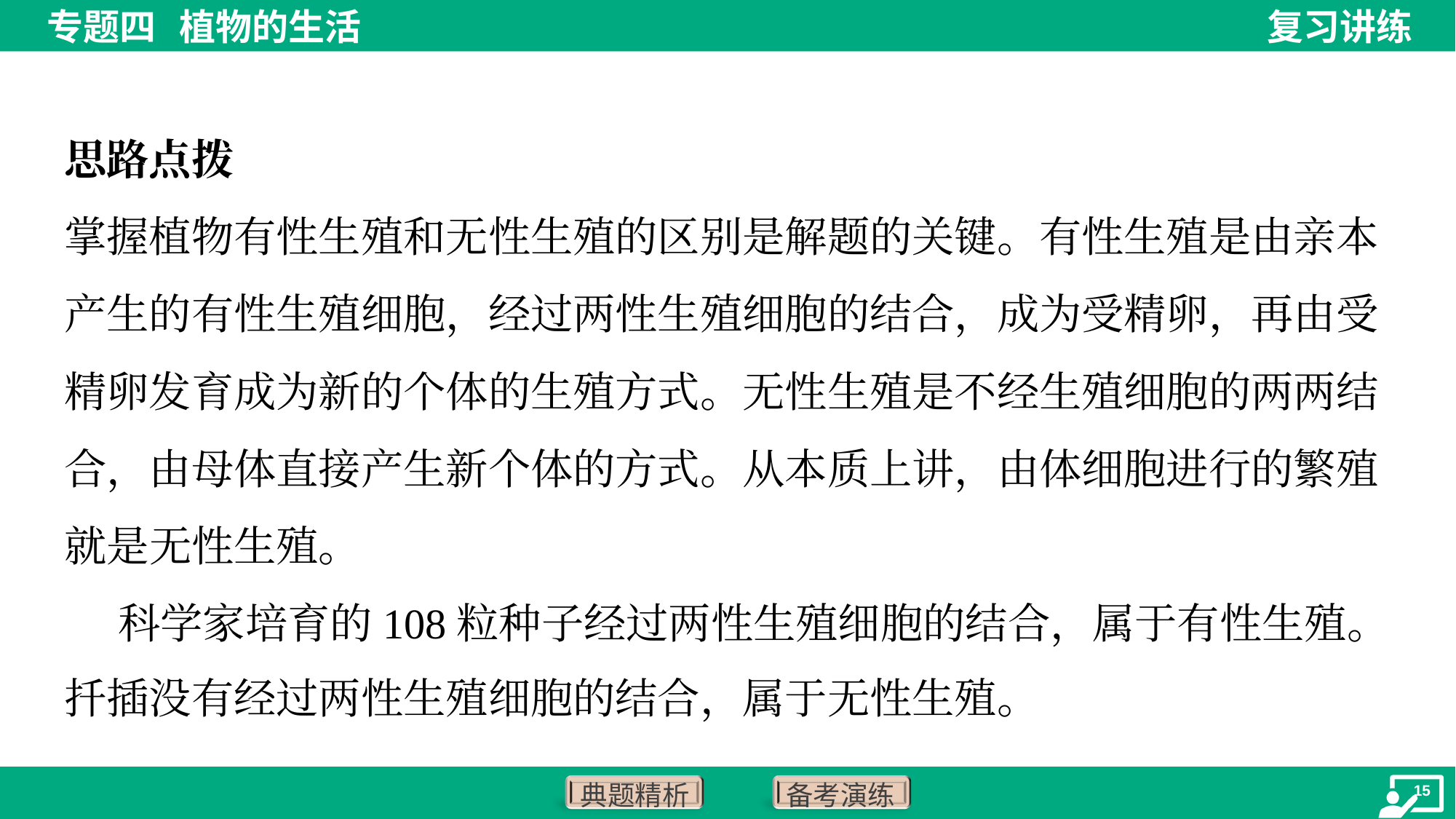

思路点拨
掌握植物有性生殖和无性生殖的区别是解题的关键。有性生殖是由亲本
产生的有性生殖细胞，经过两性生殖细胞的结合，成为受精卵，再由受
精卵发育成为新的个体的生殖方式。无性生殖是不经生殖细胞的两两结
合，由母体直接产生新个体的方式。从本质上讲，由体细胞进行的繁殖
就是无性生殖。
    科学家培育的108粒种子经过两性生殖细胞的结合，属于有性生殖。
扦插没有经过两性生殖细胞的结合，属于无性生殖。